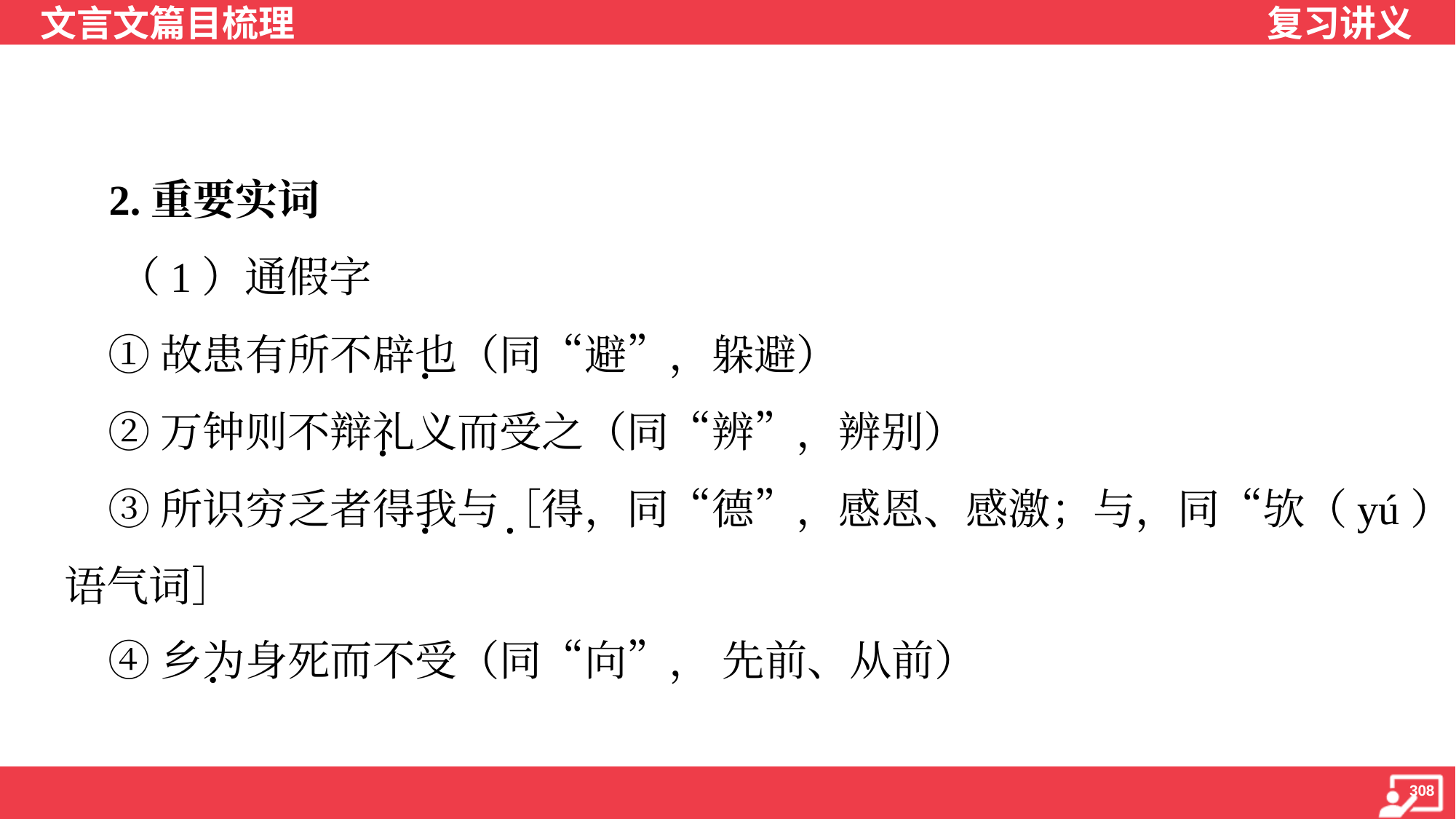

2.重要实词
    （1）通假字
    ①故患有所不辟也（同“避”，躲避）
    ②万钟则不辩礼义而受之（同“辨”，辨别）
    ③所识穷乏者得我与［得，同“德”，感恩、感激；与，同“欤（yú）”，
语气词］
    ④乡为身死而不受（同“向”， 先前、从前）